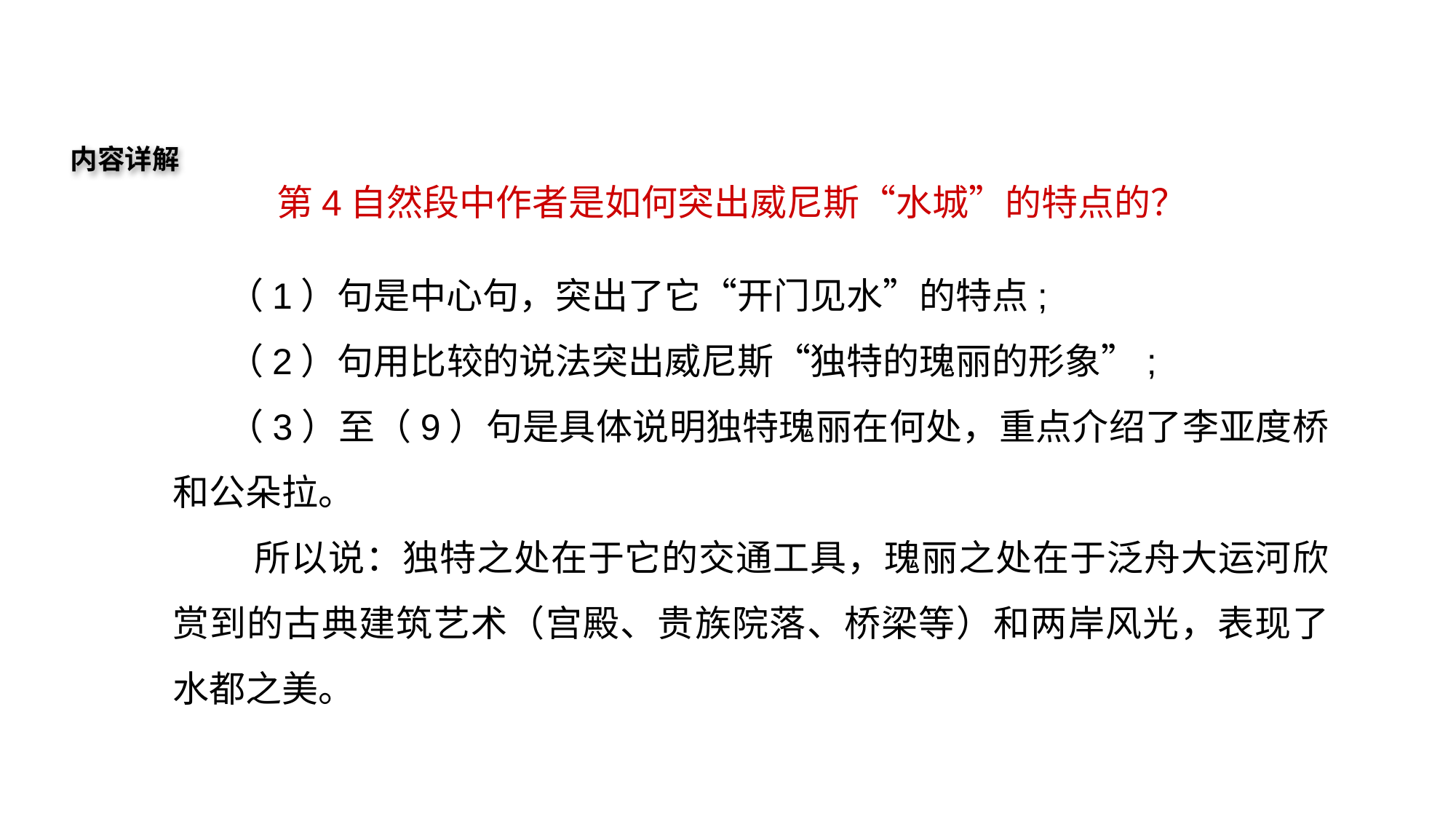

内容详解
     第4自然段中作者是如何突出威尼斯“水城”的特点的？
（1）句是中心句，突出了它“开门见水”的特点;
（2）句用比较的说法突出威尼斯“独特的瑰丽的形象”;
（3）至（9）句是具体说明独特瑰丽在何处，重点介绍了李亚度桥和公朵拉。
  所以说：独特之处在于它的交通工具，瑰丽之处在于泛舟大运河欣赏到的古典建筑艺术（宫殿、贵族院落、桥梁等）和两岸风光，表现了水都之美。